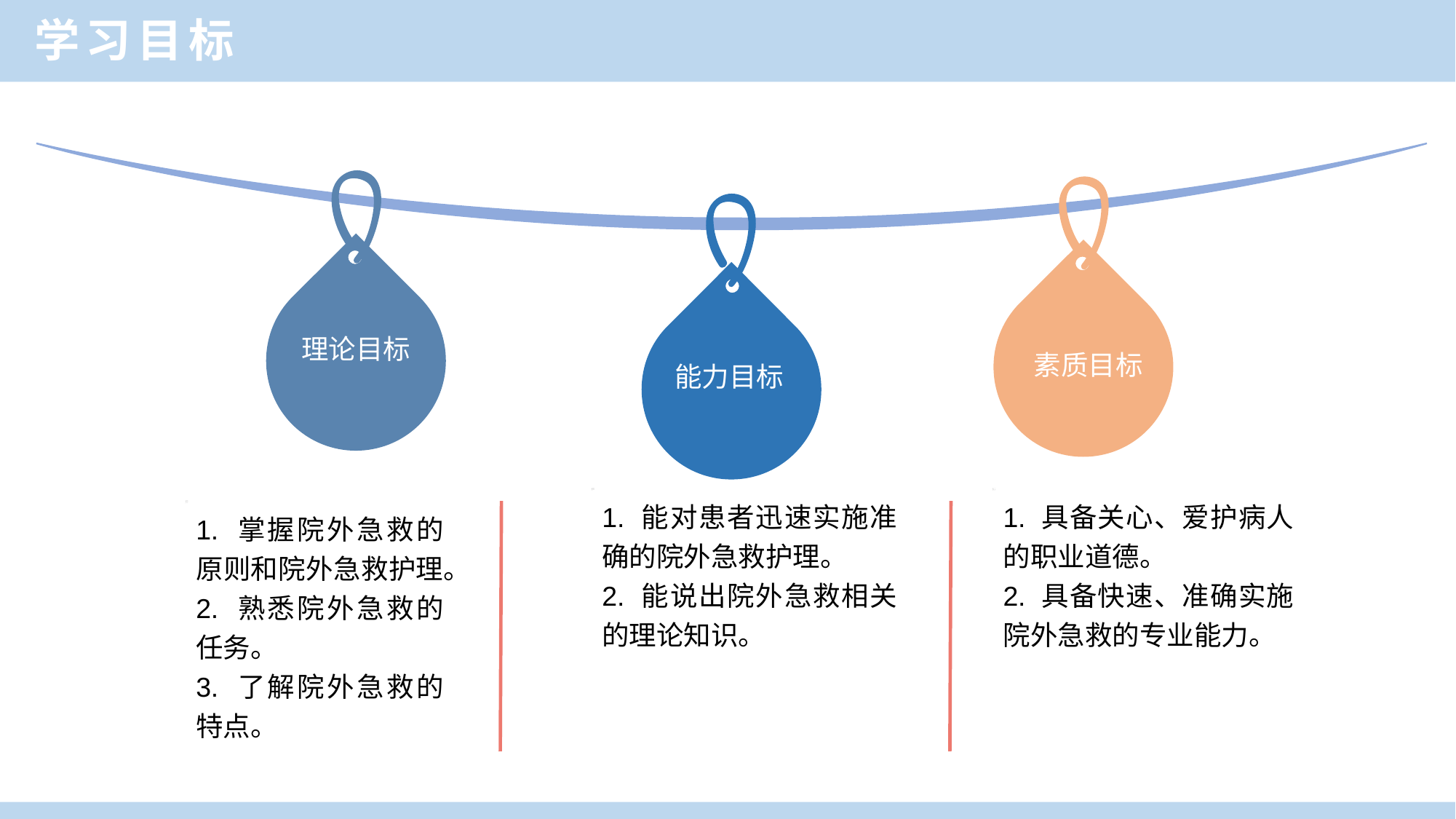

学习目标

理论目标

素质目标

能力目标
1. 能对患者迅速实施准确的院外急救护理。
2. 能说出院外急救相关的理论知识。
1. 具备关心、爱护病人的职业道德。
2. 具备快速、准确实施院外急救的专业能力。
1. 掌握院外急救的原则和院外急救护理。
2. 熟悉院外急救的任务。
3. 了解院外急救的特点。